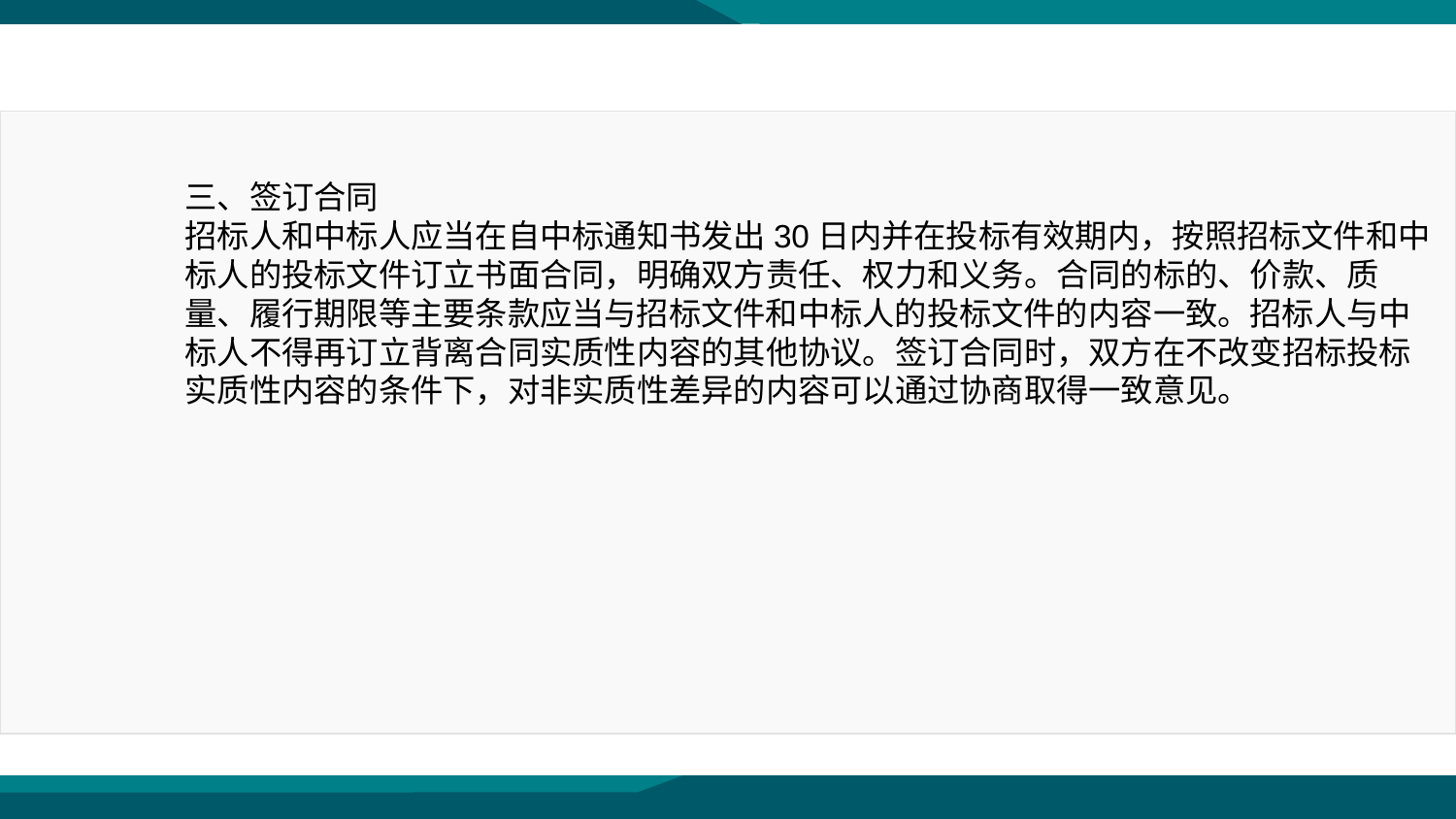

三、签订合同
招标人和中标人应当在自中标通知书发出30日内并在投标有效期内，按照招标文件和中标人的投标文件订立书面合同，明确双方责任、权力和义务。合同的标的、价款、质量、履行期限等主要条款应当与招标文件和中标人的投标文件的内容一致。招标人与中标人不得再订立背离合同实质性内容的其他协议。签订合同时，双方在不改变招标投标实质性内容的条件下，对非实质性差异的内容可以通过协商取得一致意见。